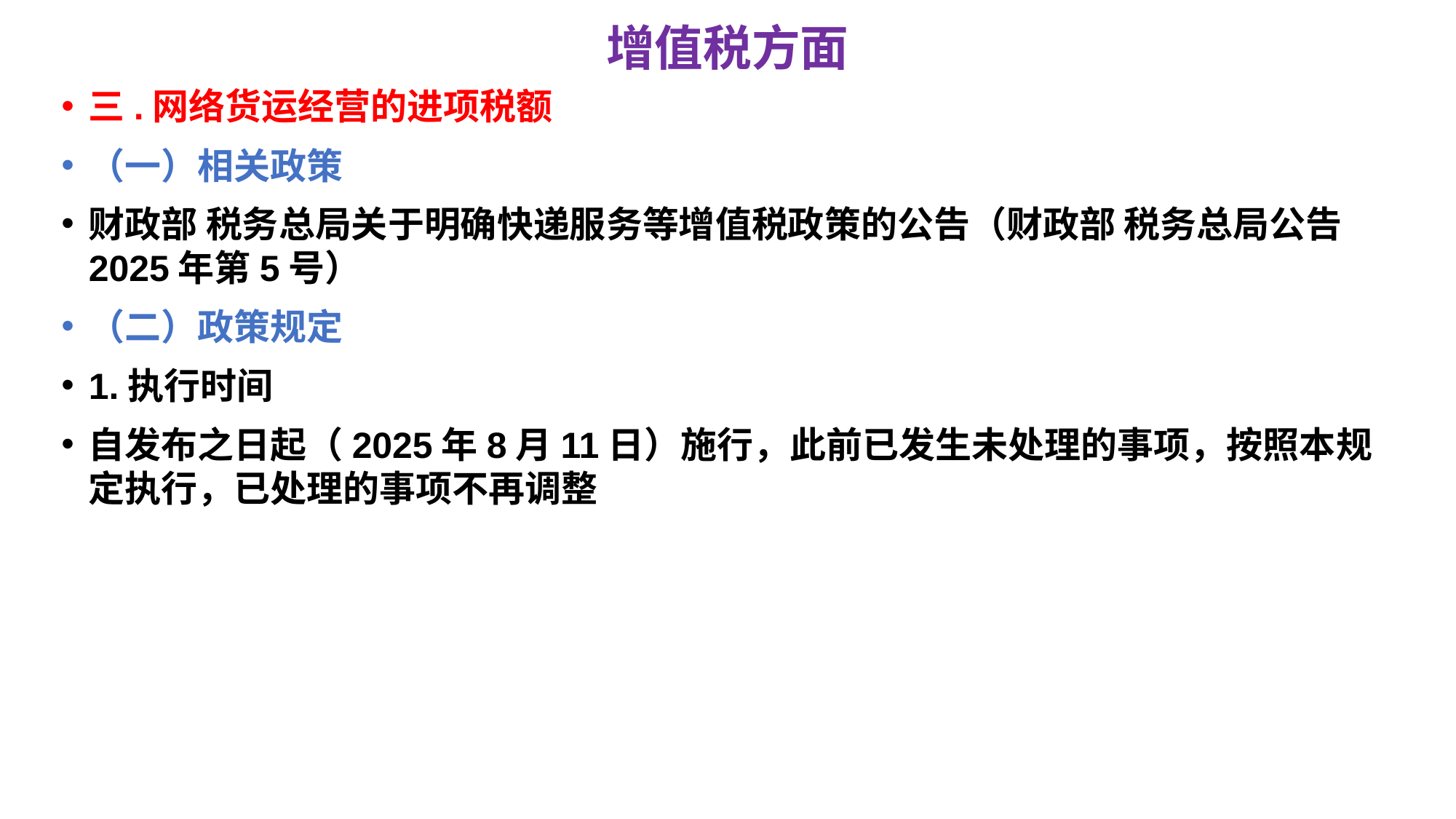

# 增值税方面
三.网络货运经营的进项税额
（一）相关政策
财政部 税务总局关于明确快递服务等增值税政策的公告（财政部 税务总局公告2025年第5号）
（二）政策规定
1.执行时间
自发布之日起（2025年8月11日）施行，此前已发生未处理的事项，按照本规定执行，已处理的事项不再调整